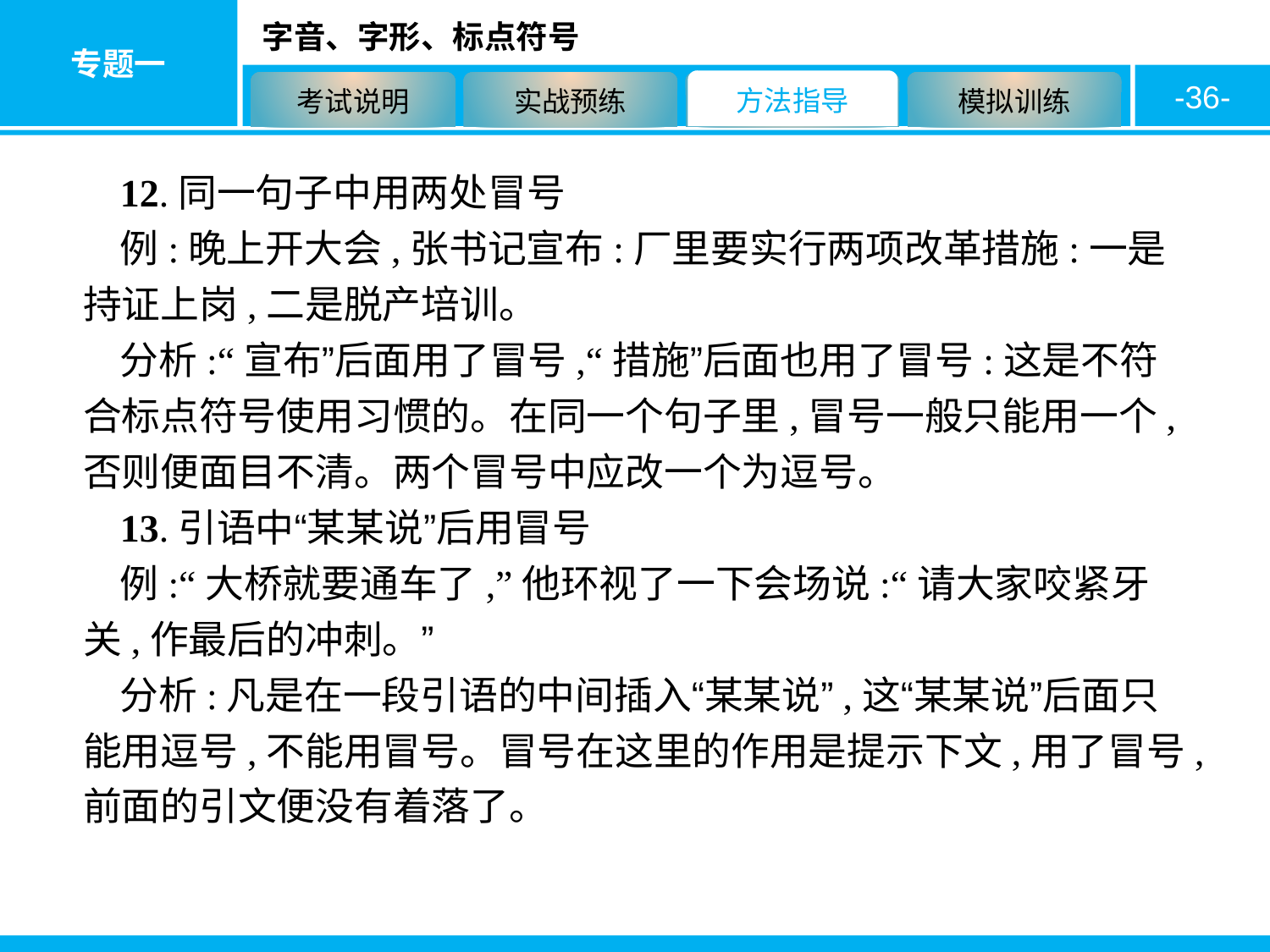

-36-
12.同一句子中用两处冒号
例:晚上开大会,张书记宣布:厂里要实行两项改革措施:一是持证上岗,二是脱产培训。
分析:“宣布”后面用了冒号,“措施”后面也用了冒号:这是不符合标点符号使用习惯的。在同一个句子里,冒号一般只能用一个,否则便面目不清。两个冒号中应改一个为逗号。
13.引语中“某某说”后用冒号
例:“大桥就要通车了,”他环视了一下会场说:“请大家咬紧牙关,作最后的冲刺。”
分析:凡是在一段引语的中间插入“某某说”,这“某某说”后面只能用逗号,不能用冒号。冒号在这里的作用是提示下文,用了冒号,前面的引文便没有着落了。